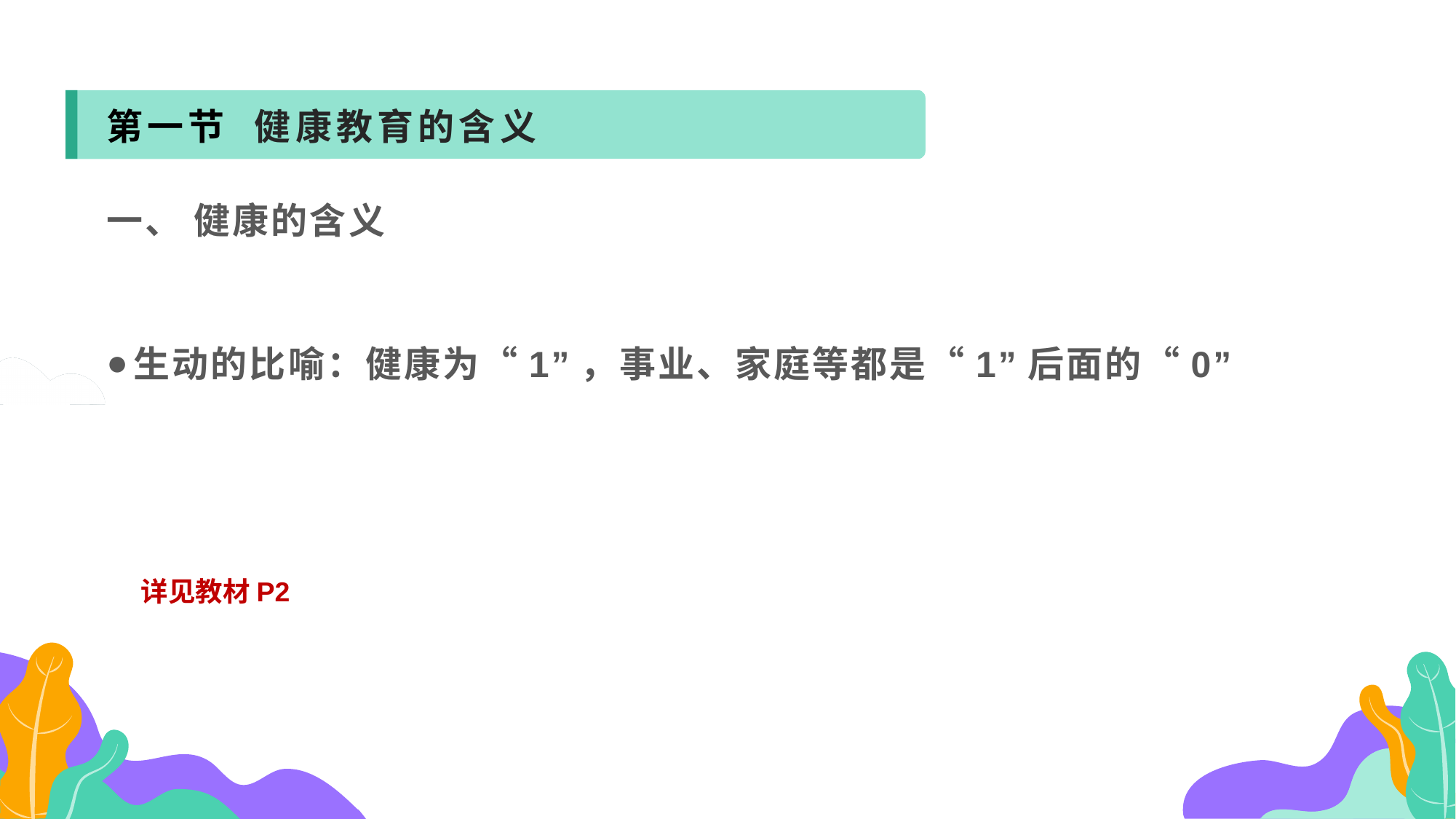

第一节  健康教育的含义
一、 健康的含义

生动的比喻：健康为“1”，事业、家庭等都是“1”后面的“0”
详见教材P2